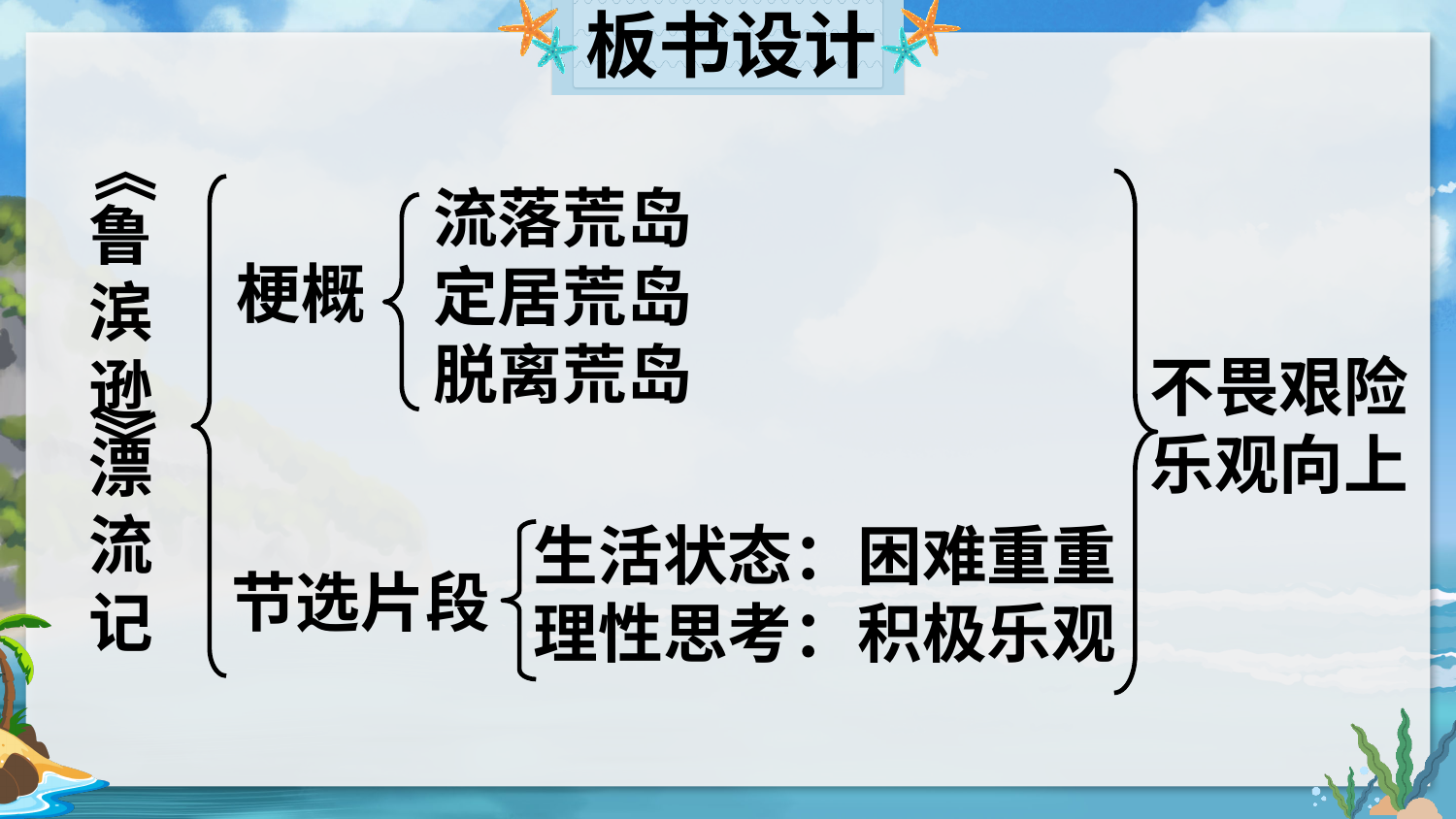

板书设计
鲁
滨
逊
漂
流
记
《              》
流落荒岛
定居荒岛
脱离荒岛

梗概
不畏艰险
乐观向上
生活状态：困难重重
理性思考：积极乐观

节选片段